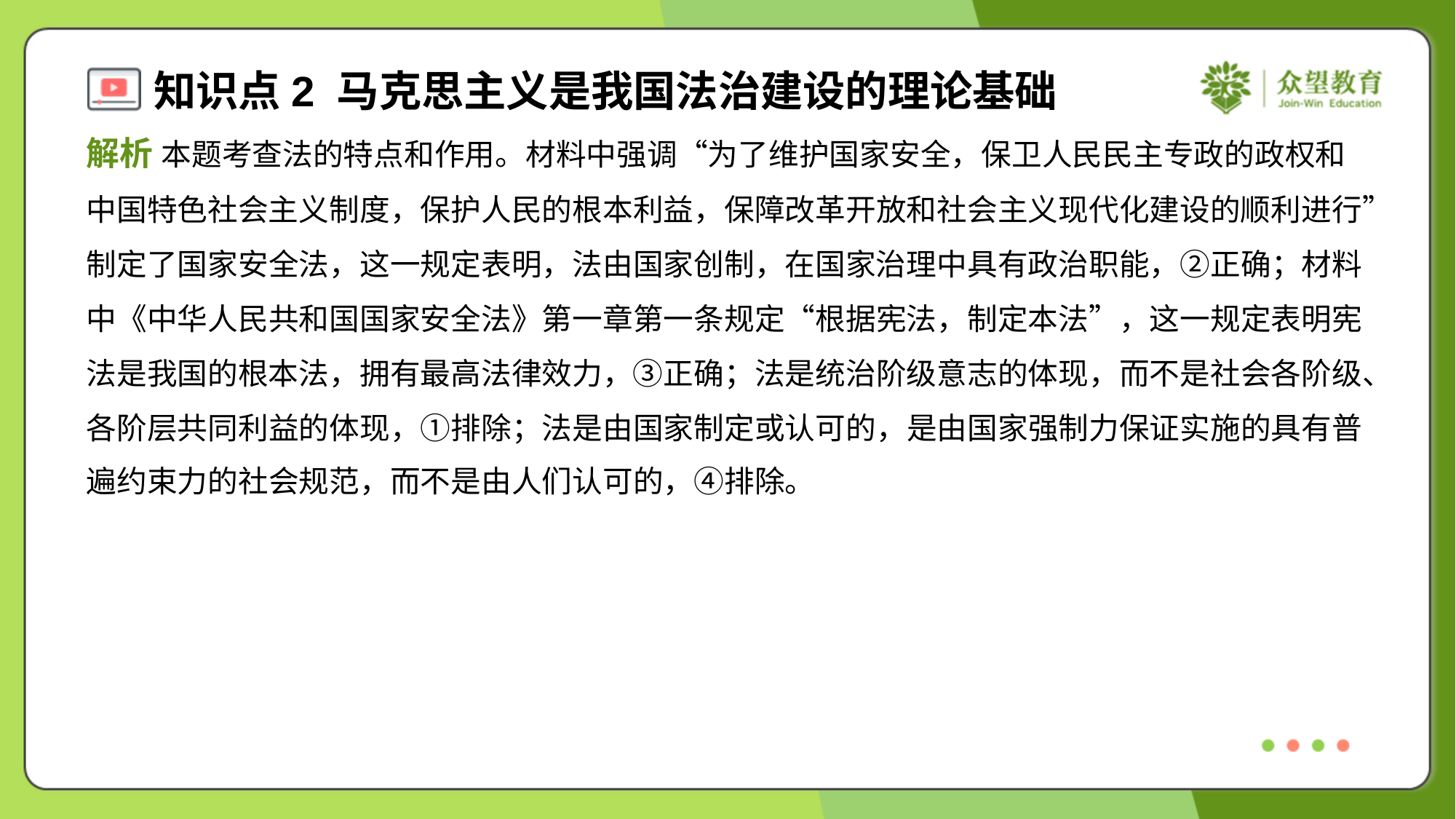

解析 本题考查法的特点和作用。材料中强调“为了维护国家安全，保卫人民民主专政的政权和
中国特色社会主义制度，保护人民的根本利益，保障改革开放和社会主义现代化建设的顺利进行”
制定了国家安全法，这一规定表明，法由国家创制，在国家治理中具有政治职能，②正确；材料
中《中华人民共和国国家安全法》第一章第一条规定“根据宪法，制定本法”，这一规定表明宪
法是我国的根本法，拥有最高法律效力，③正确；法是统治阶级意志的体现，而不是社会各阶级、
各阶层共同利益的体现，①排除；法是由国家制定或认可的，是由国家强制力保证实施的具有普
遍约束力的社会规范，而不是由人们认可的，④排除。